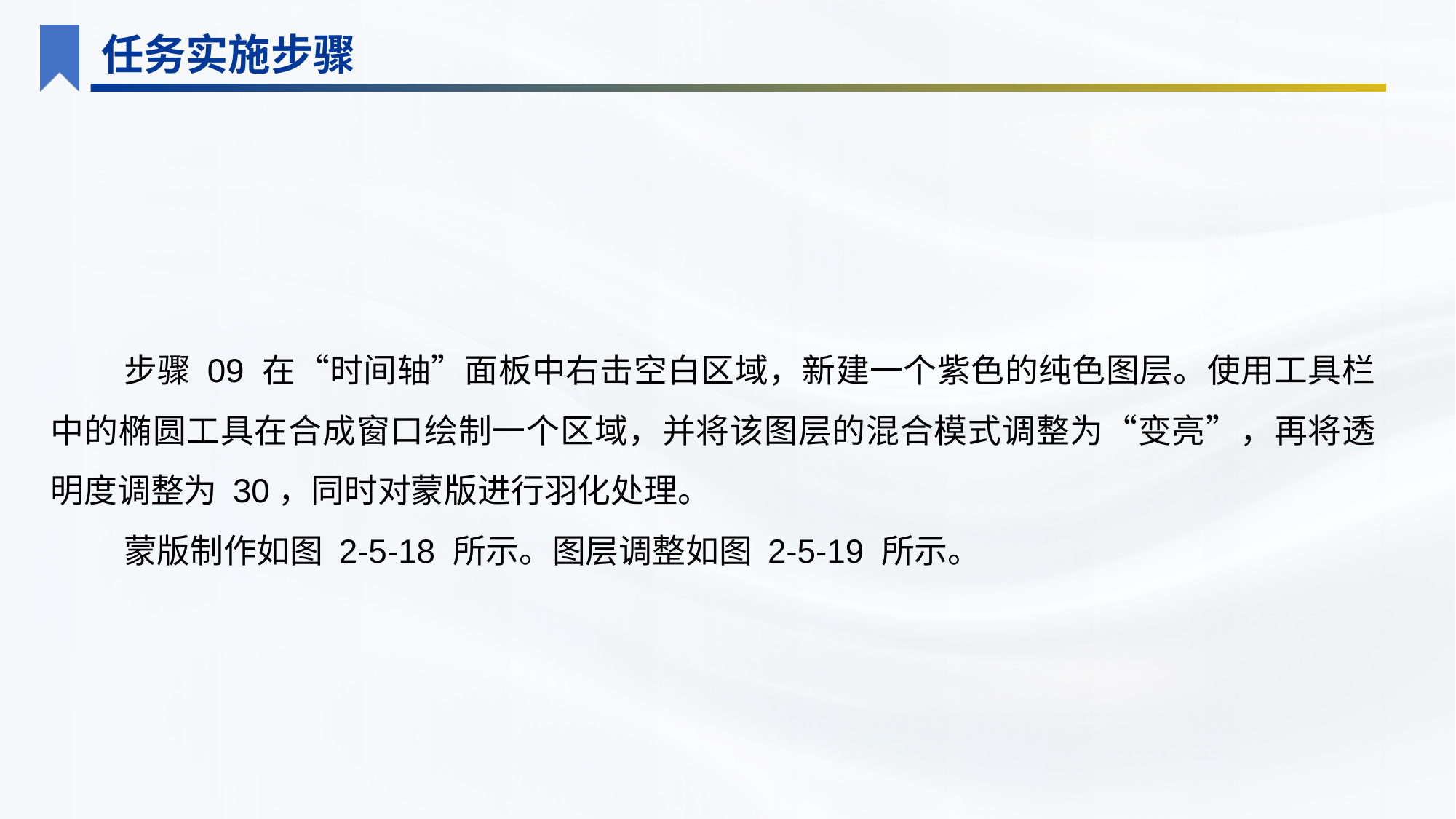

任务实施步骤
步骤 09 在“时间轴”面板中右击空白区域，新建一个紫色的纯色图层。使用工具栏中的椭圆工具在合成窗口绘制一个区域，并将该图层的混合模式调整为“变亮”，再将透明度调整为 30，同时对蒙版进行羽化处理。
蒙版制作如图 2-5-18 所示。图层调整如图 2-5-19 所示。